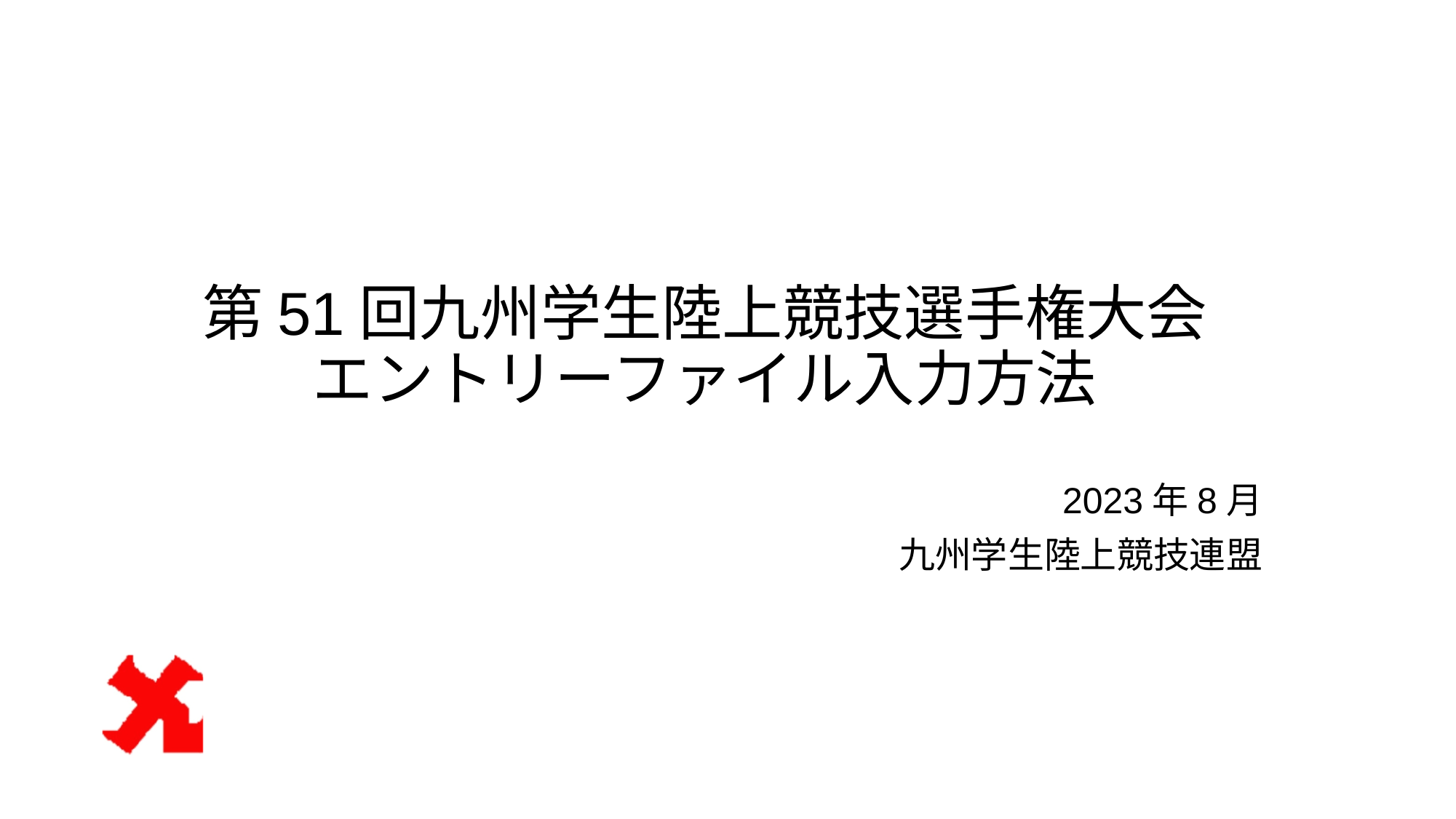

# 第51回九州学生陸上競技選手権大会 エントリーファイル入力方法
2023年8月
九州学生陸上競技連盟